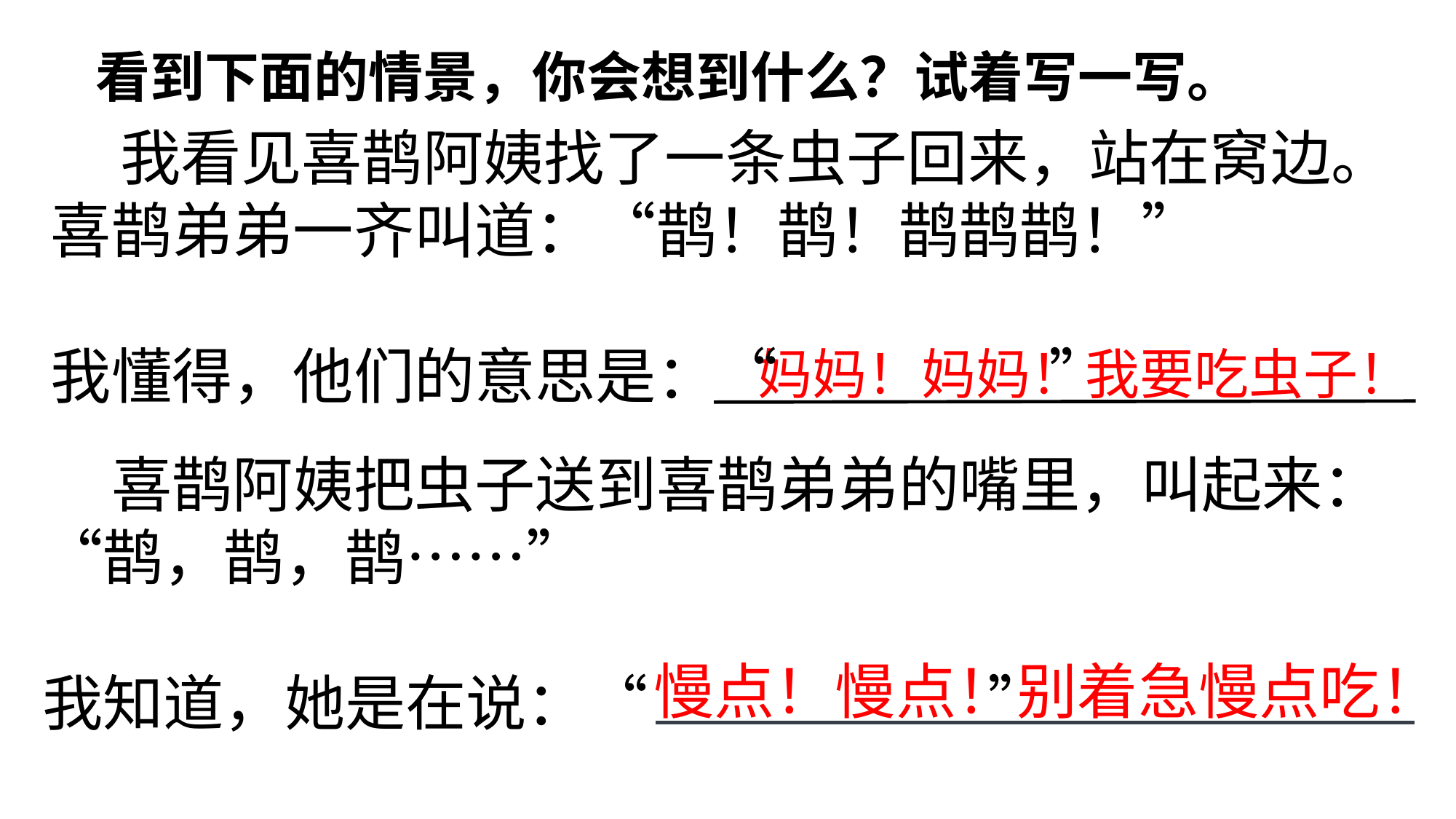

看到下面的情景，你会想到什么？试着写一写。
    我看见喜鹊阿姨找了一条虫子回来，站在窝边。喜鹊弟弟一齐叫道：“鹊！鹊！鹊鹊鹊！”

我懂得，他们的意思是：“                    ”
妈妈！妈妈！我要吃虫子！
    喜鹊阿姨把虫子送到喜鹊弟弟的嘴里，叫起来：“鹊，鹊，鹊……”

我知道，她是在说：“                         ”
慢点！慢点！别着急慢点吃！